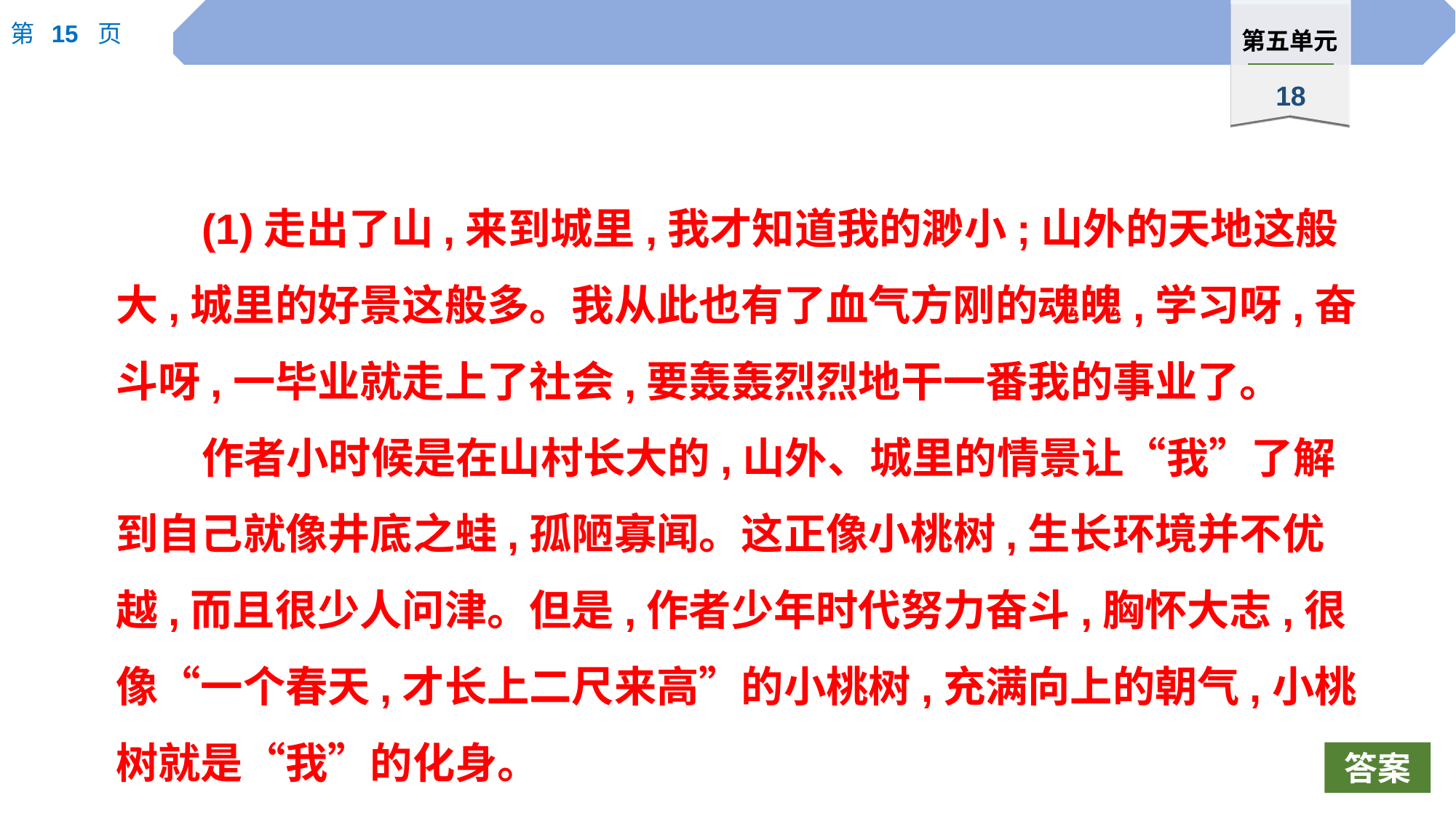

(1)走出了山,来到城里,我才知道我的渺小;山外的天地这般大,城里的好景这般多。我从此也有了血气方刚的魂魄,学习呀,奋斗呀,一毕业就走上了社会,要轰轰烈烈地干一番我的事业了。
作者小时候是在山村长大的,山外、城里的情景让“我”了解到自己就像井底之蛙,孤陋寡闻。这正像小桃树,生长环境并不优越,而且很少人问津。但是,作者少年时代努力奋斗,胸怀大志,很像“一个春天,才长上二尺来高”的小桃树,充满向上的朝气,小桃树就是“我”的化身。
答案